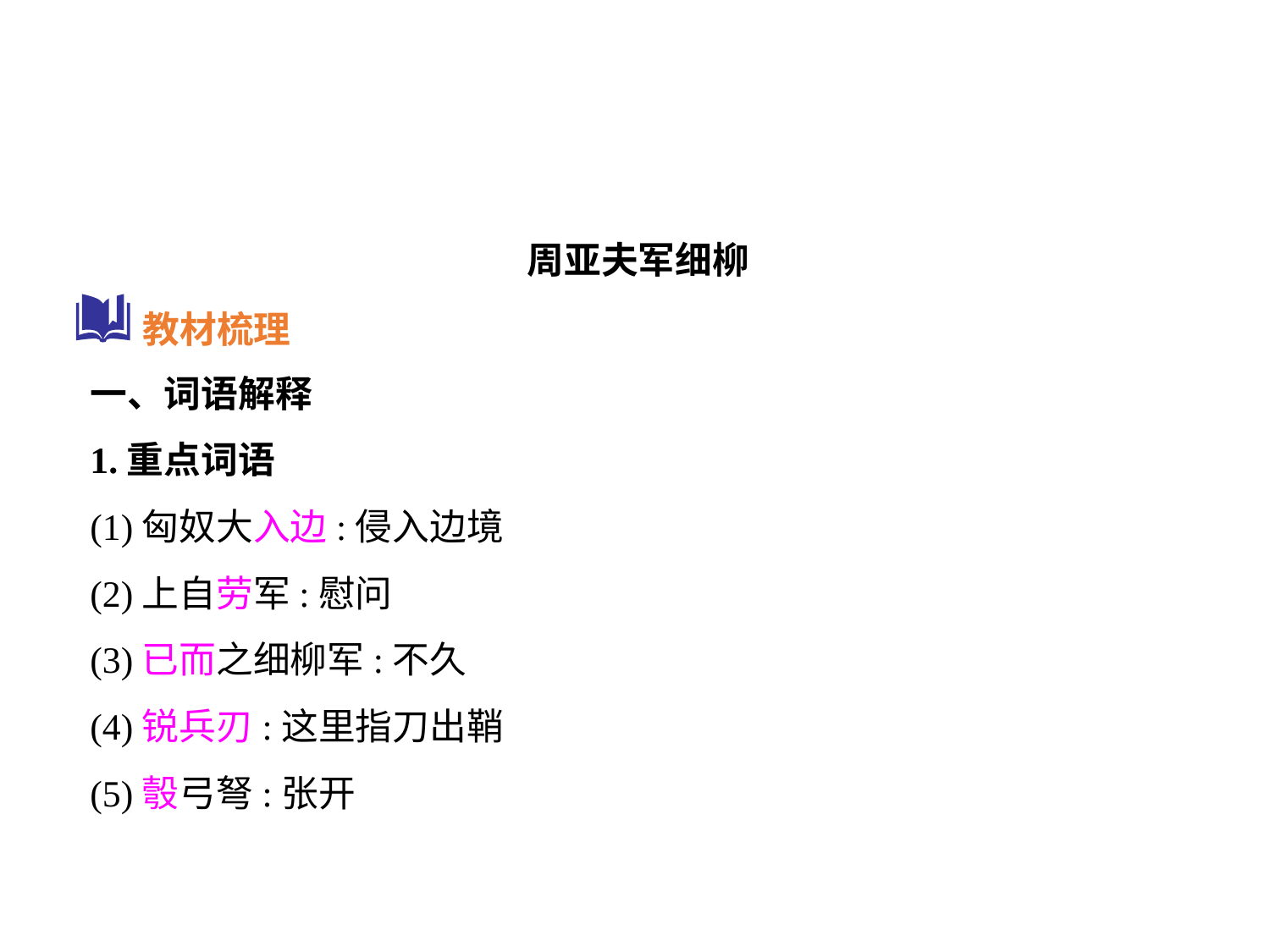

周亚夫军细柳

一、词语解释
1.重点词语
(1)匈奴大入边:侵入边境
(2)上自劳军:慰问
(3)已而之细柳军:不久
(4)锐兵刃:这里指刀出鞘
(5)彀弓弩:张开
教材梳理